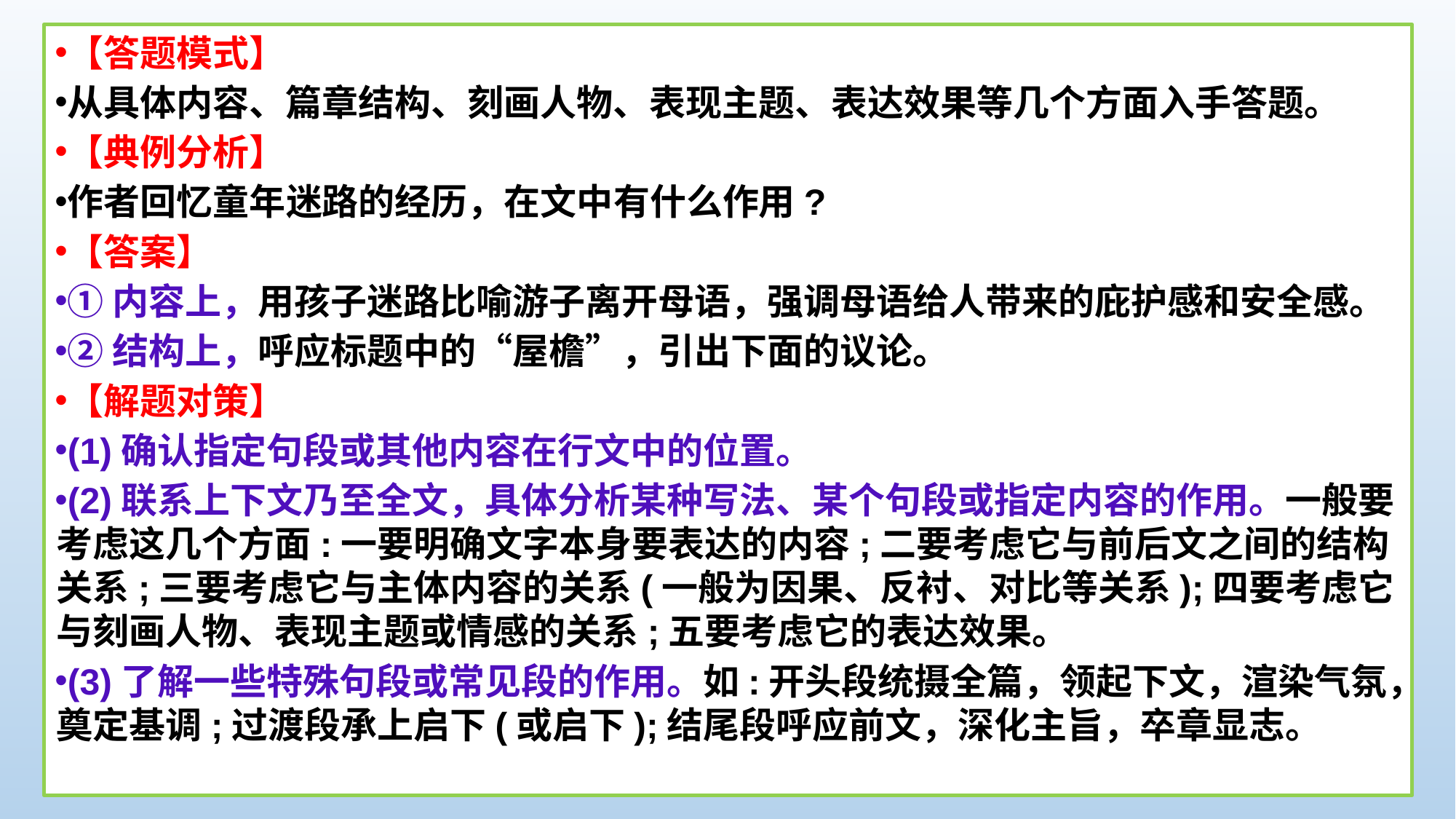

【答题模式】
从具体内容、篇章结构、刻画人物、表现主题、表达效果等几个方面入手答题。
【典例分析】
作者回忆童年迷路的经历，在文中有什么作用?
【答案】
①内容上，用孩子迷路比喻游子离开母语，强调母语给人带来的庇护感和安全感。
②结构上，呼应标题中的“屋檐”，引出下面的议论。
【解题对策】
(1)确认指定句段或其他内容在行文中的位置。
(2)联系上下文乃至全文，具体分析某种写法、某个句段或指定内容的作用。一般要考虑这几个方面:一要明确文字本身要表达的内容;二要考虑它与前后文之间的结构关系;三要考虑它与主体内容的关系(一般为因果、反衬、对比等关系);四要考虑它与刻画人物、表现主题或情感的关系;五要考虑它的表达效果。
(3)了解一些特殊句段或常见段的作用。如:开头段统摄全篇，领起下文，渲染气氛，奠定基调;过渡段承上启下(或启下);结尾段呼应前文，深化主旨，卒章显志。